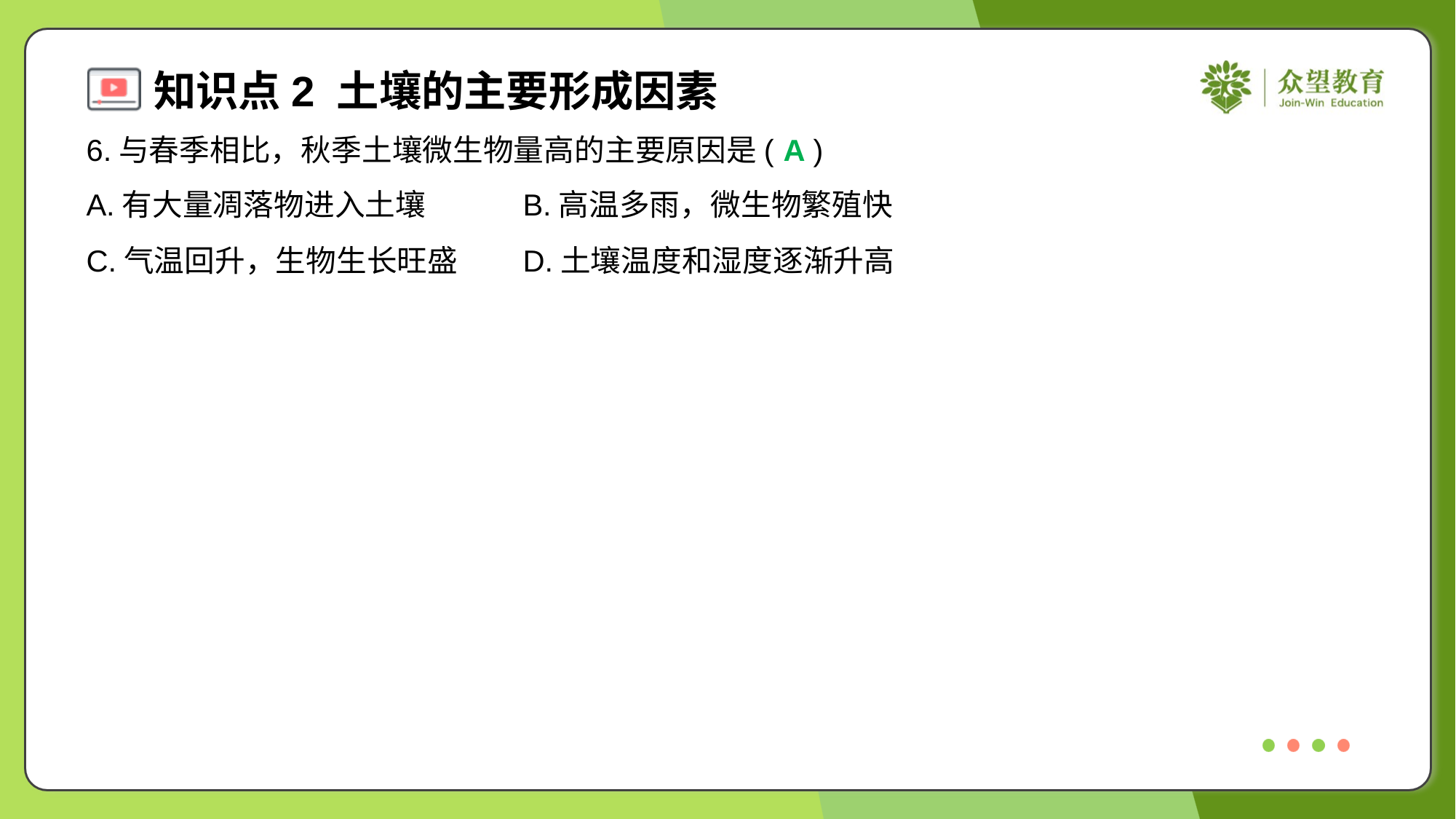

6.与春季相比，秋季土壤微生物量高的主要原因是(     )
A
A.有大量凋落物进入土壤	B.高温多雨，微生物繁殖快
C.气温回升，生物生长旺盛	D.土壤温度和湿度逐渐升高